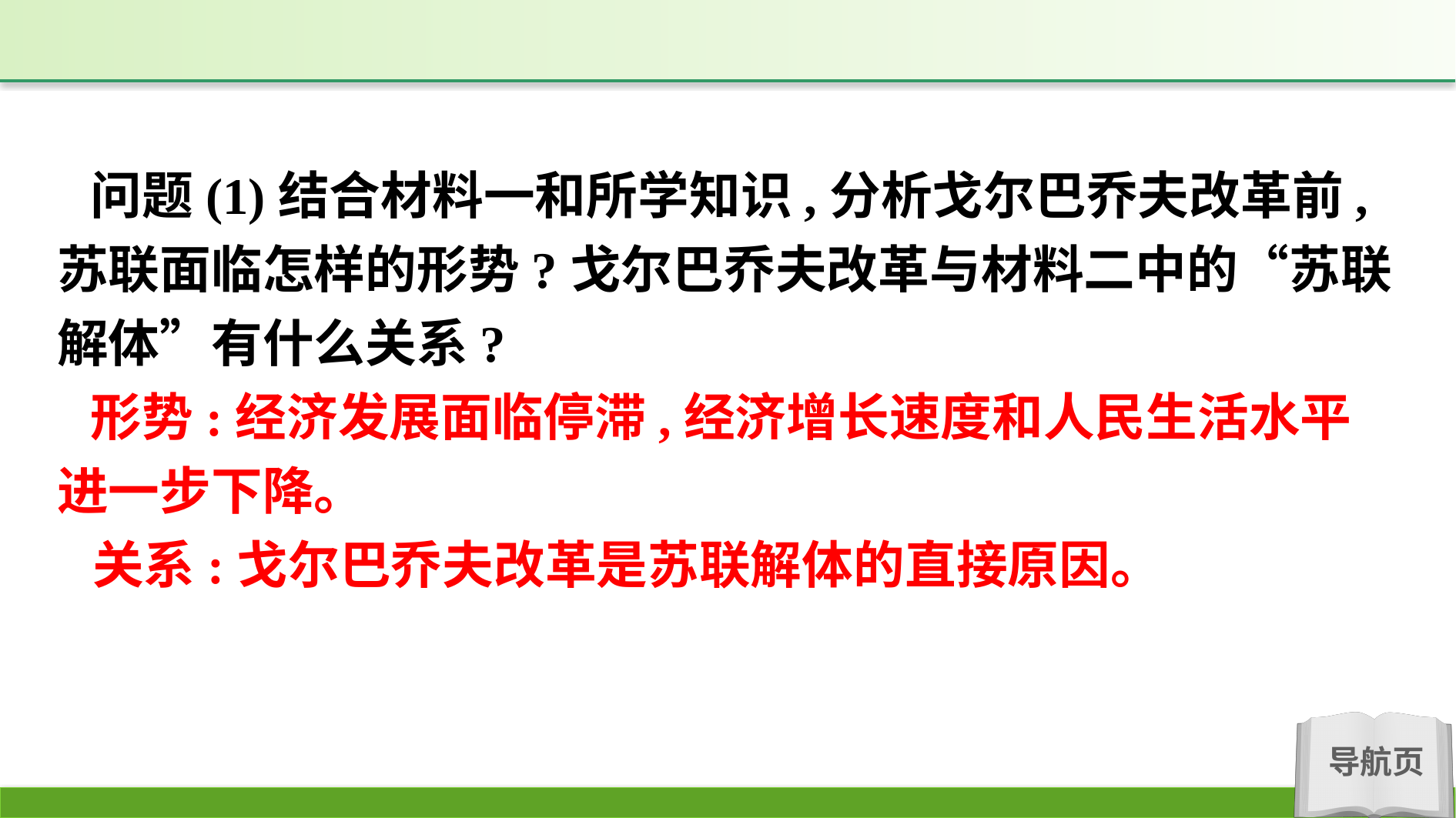

问题(1)结合材料一和所学知识,分析戈尔巴乔夫改革前,苏联面临怎样的形势?戈尔巴乔夫改革与材料二中的“苏联解体”有什么关系?
形势:经济发展面临停滞,经济增长速度和人民生活水平进一步下降。
关系:戈尔巴乔夫改革是苏联解体的直接原因。